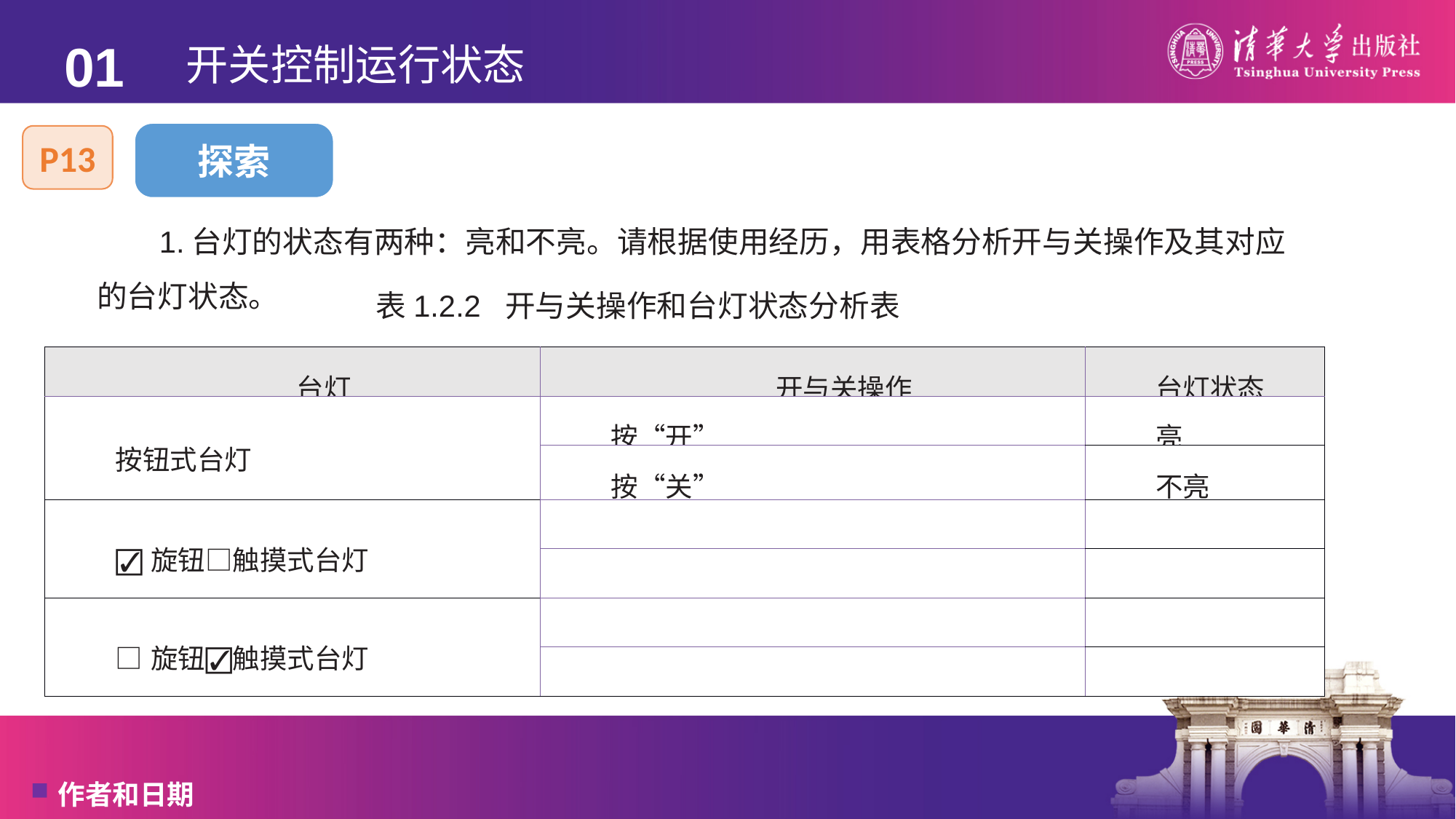

01
# 开关控制运行状态
探索
P13
1.台灯的状态有两种：亮和不亮。请根据使用经历，用表格分析开与关操作及其对应的台灯状态。
表1.2.2  开与关操作和台灯状态分析表
| 台灯 | 开与关操作 | 台灯状态 |
| --- | --- | --- |
| 按钮式台灯 | 按“开” | 亮 |
|  | 按“关” | 不亮 |
| ☑旋钮□触摸式台灯 |  |  |
|  |  |  |
| □旋钮☑触摸式台灯 |  |  |
|  |  |  |
作者和日期